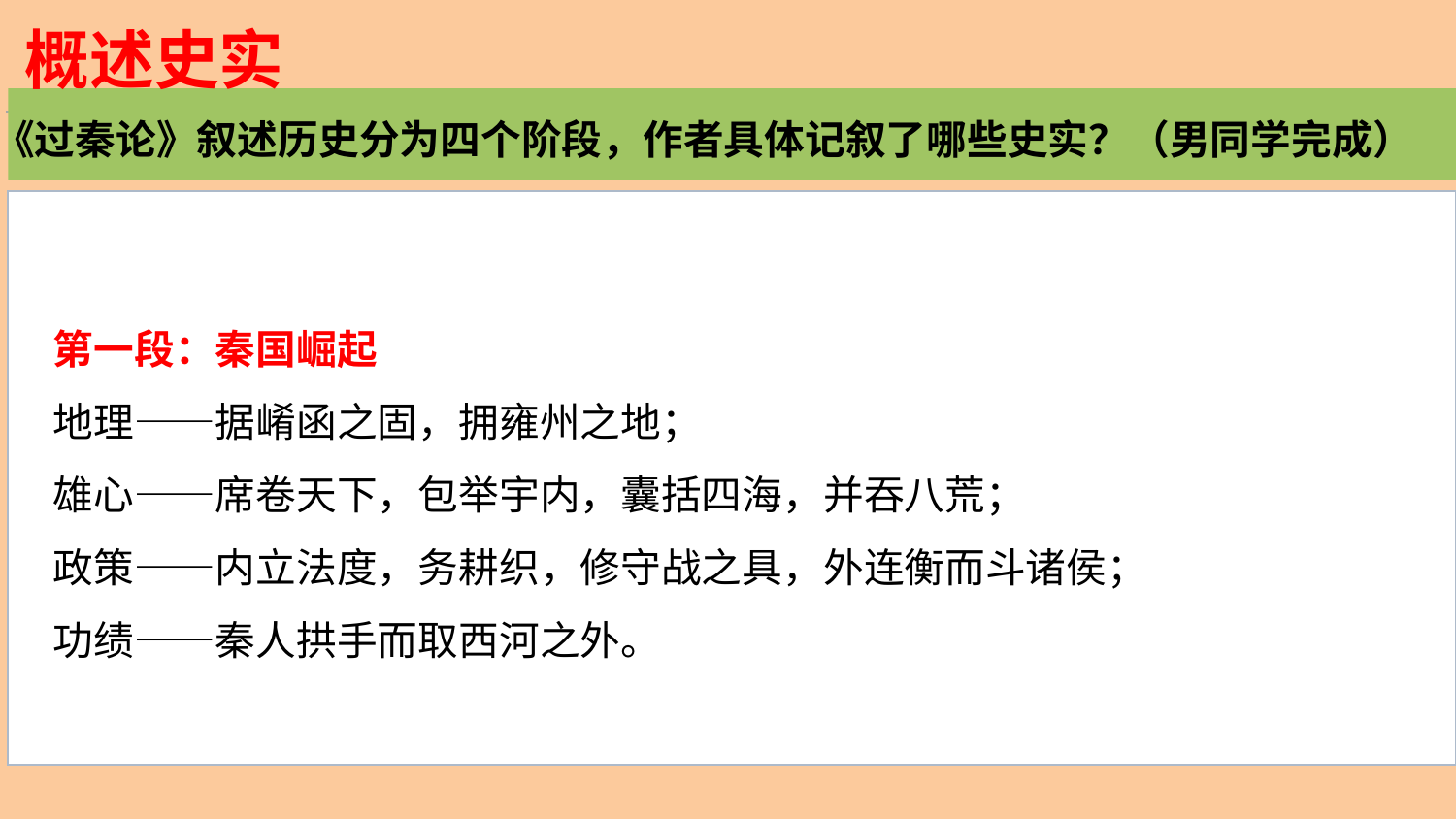

概述史实

《过秦论》叙述历史分为四个阶段，作者具体记叙了哪些史实？（男同学完成）

第一段：秦国崛起
地理——据崤函之固，拥雍州之地；
雄心——席卷天下，包举宇内，囊括四海，并吞八荒；
政策——内立法度，务耕织，修守战之具，外连衡而斗诸侯；
功绩——秦人拱手而取西河之外。